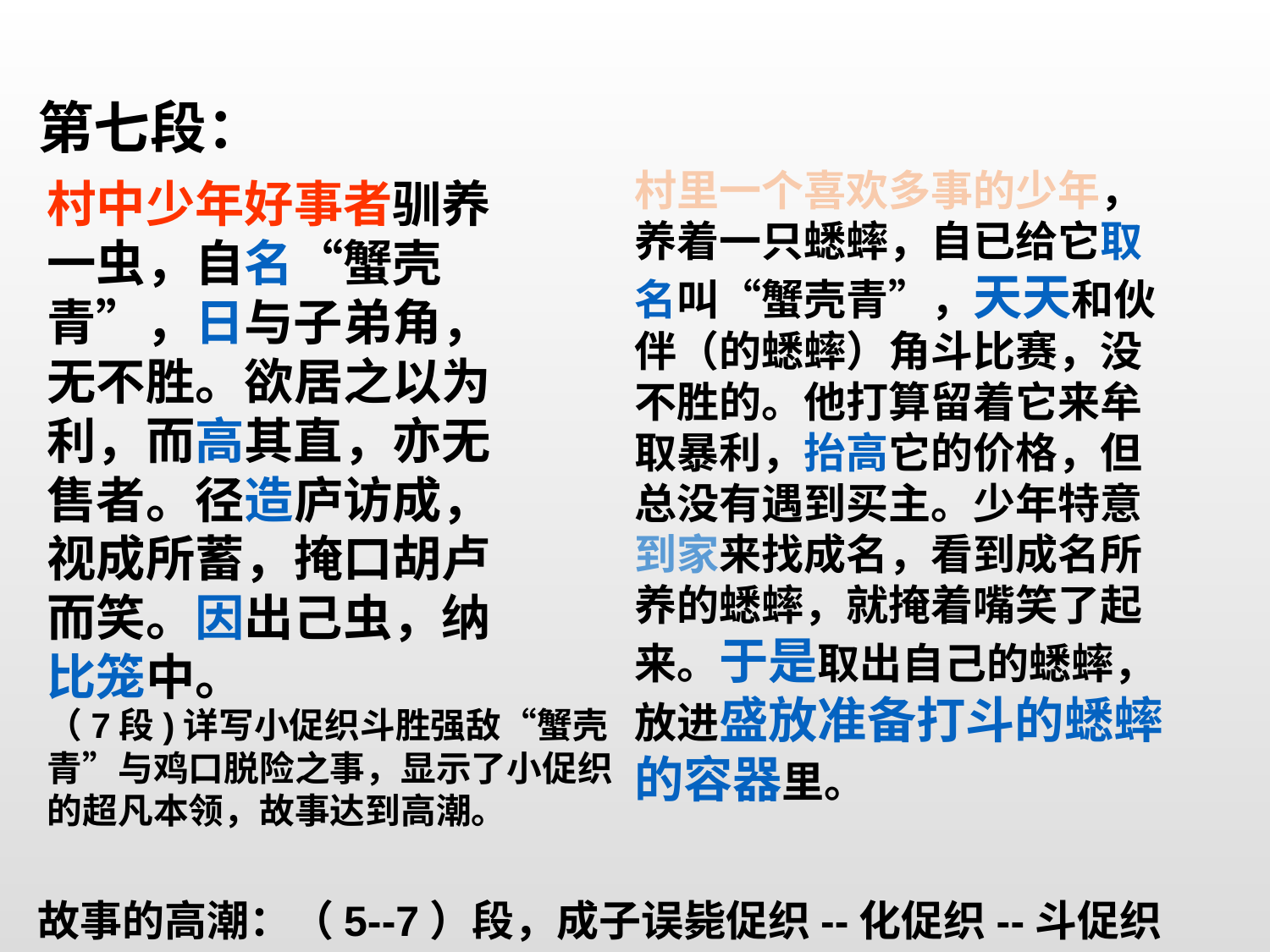

第七段：
村里一个喜欢多事的少年，养着一只蟋蟀，自已给它取名叫“蟹壳青”，天天和伙伴（的蟋蟀）角斗比赛，没不胜的。他打算留着它来牟取暴利，抬高它的价格，但总没有遇到买主。少年特意到家来找成名，看到成名所养的蟋蟀，就掩着嘴笑了起来。于是取出自己的蟋蟀，放进盛放准备打斗的蟋蟀的容器里。
村中少年好事者驯养一虫，自名“蟹壳青”，日与子弟角，无不胜。欲居之以为利，而高其直，亦无售者。径造庐访成，视成所蓄，掩口胡卢而笑。因出己虫，纳比笼中。
（7段)详写小促织斗胜强敌“蟹壳青”与鸡口脱险之事，显示了小促织的超凡本领，故事达到高潮。
故事的高潮：（5--7）段，成子误毙促织--化促织--斗促织